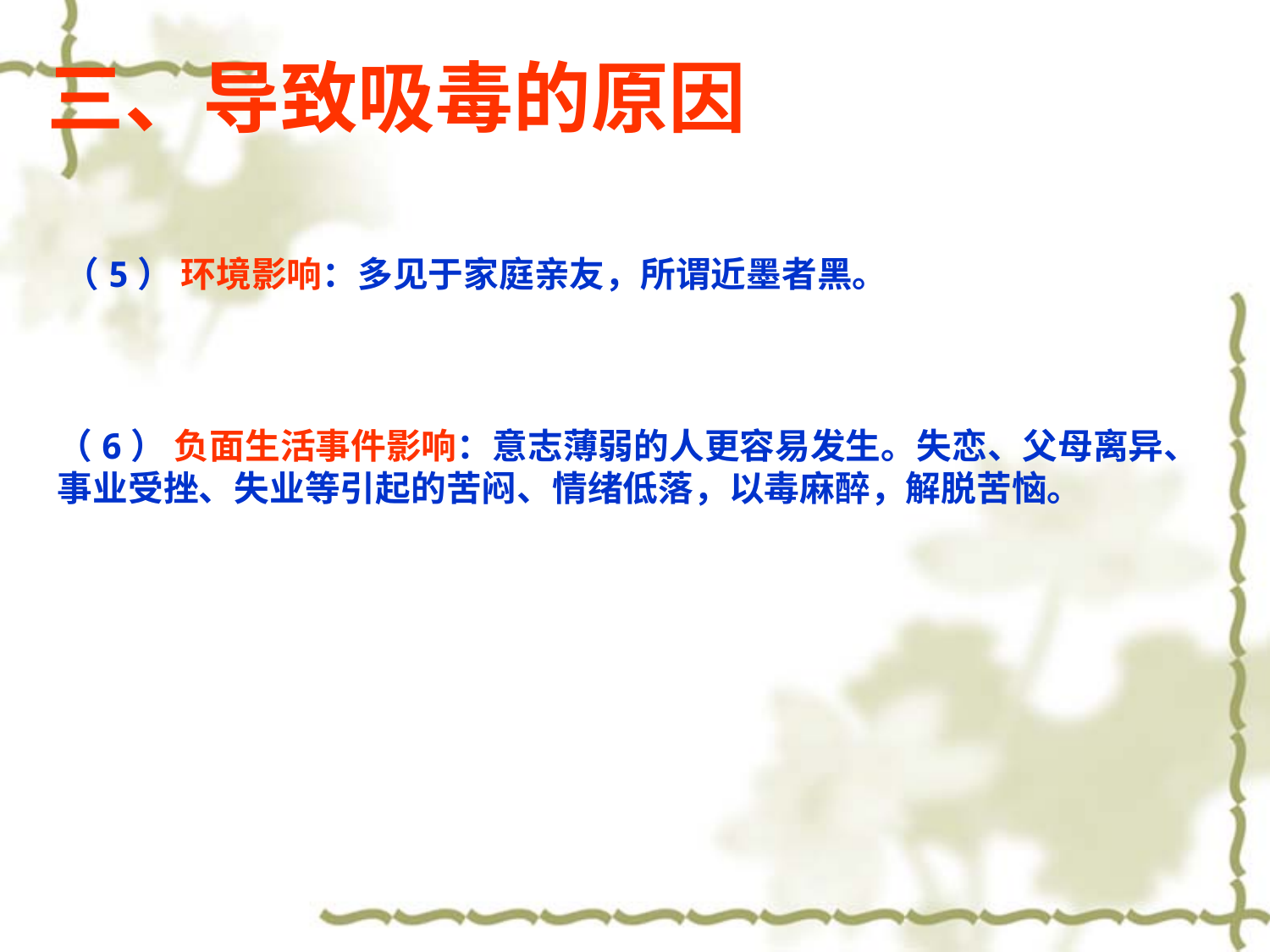

# 预防常识6导致吸毒的原因主要有哪些?
三、导致吸毒的原因
（5） 环境影响：多见于家庭亲友，所谓近墨者黑。
（6） 负面生活事件影响：意志薄弱的人更容易发生。失恋、父母离异、    事业受挫、失业等引起的苦闷、情绪低落，以毒麻醉，解脱苦恼。